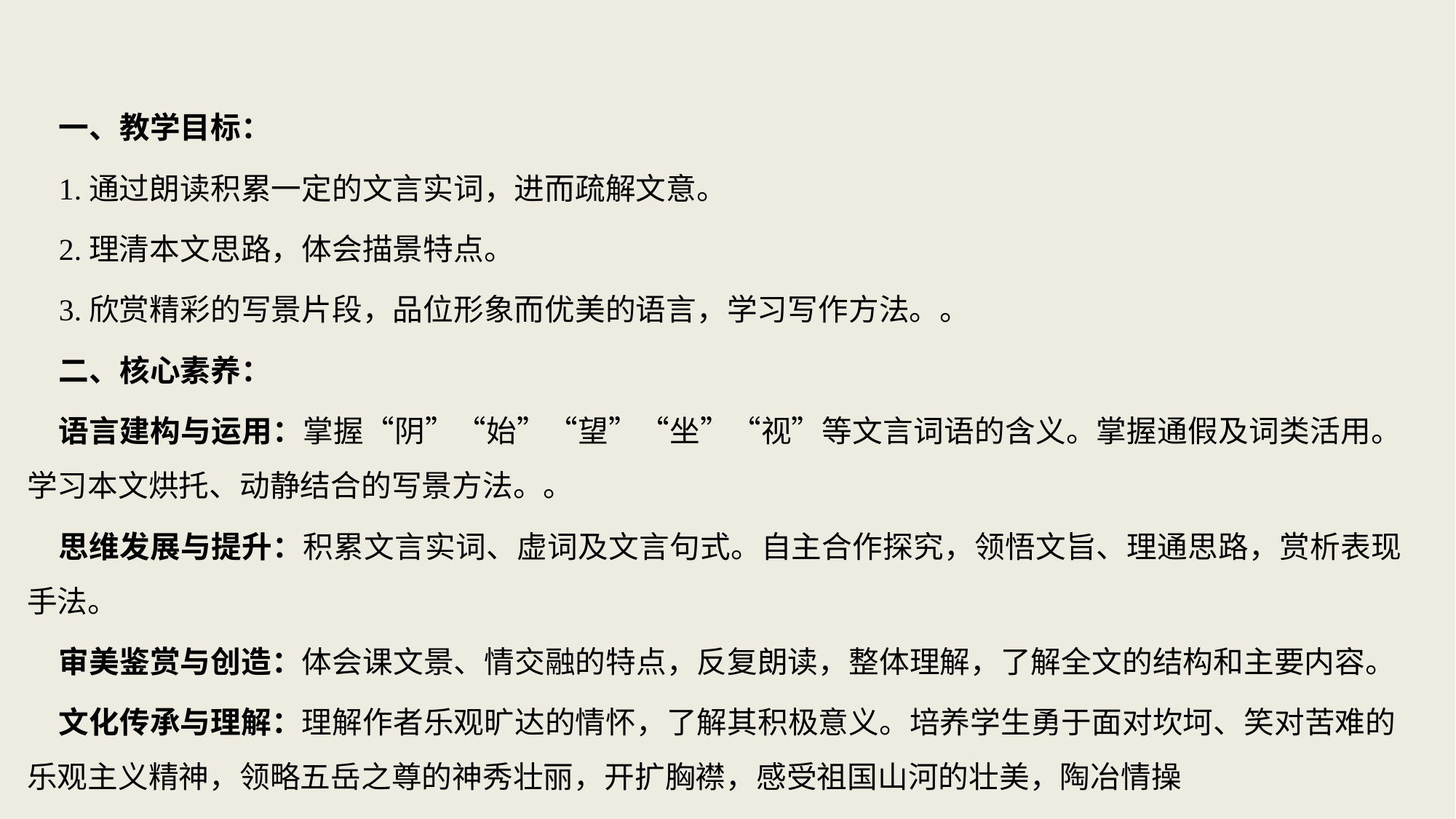

一、教学目标：
1.通过朗读积累一定的文言实词，进而疏解文意。
2.理清本文思路，体会描景特点。
3.欣赏精彩的写景片段，品位形象而优美的语言，学习写作方法。。
二、核心素养：
语言建构与运用：掌握“阴”“始”“望”“坐”“视”等文言词语的含义。掌握通假及词类活用。学习本文烘托、动静结合的写景方法。。
思维发展与提升：积累文言实词、虚词及文言句式。自主合作探究，领悟文旨、理通思路，赏析表现手法。
审美鉴赏与创造：体会课文景、情交融的特点，反复朗读，整体理解，了解全文的结构和主要内容。
文化传承与理解：理解作者乐观旷达的情怀，了解其积极意义。培养学生勇于面对坎坷、笑对苦难的乐观主义精神，领略五岳之尊的神秀壮丽，开扩胸襟，感受祖国山河的壮美，陶冶情操